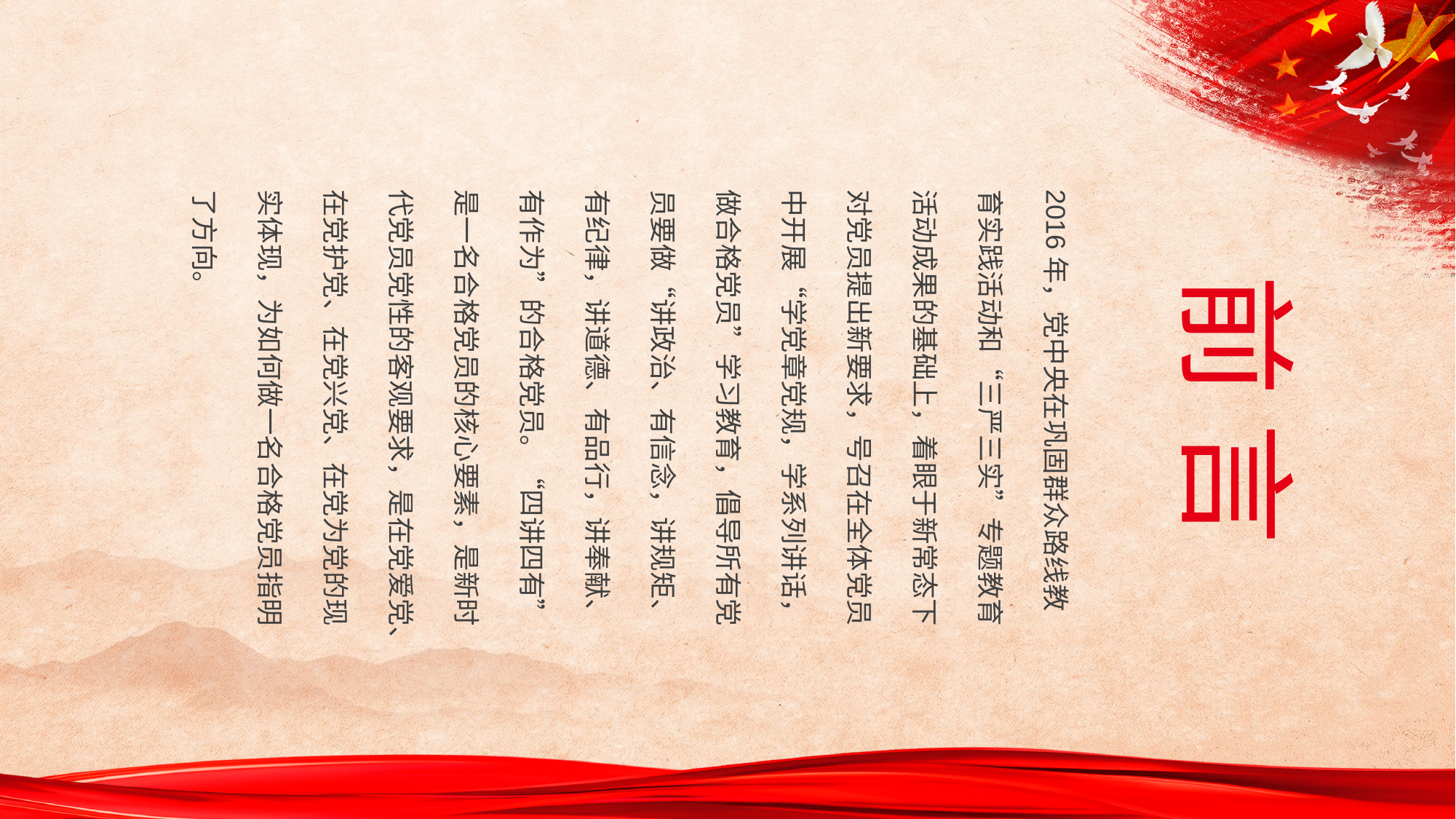

2016年，党中央在巩固群众路线教育实践活动和“三严三实”专题教育活动成果的基础上，着眼于新常态下对党员提出新要求，号召在全体党员中开展“学党章党规，学系列讲话，做合格党员”学习教育，倡导所有党员要做“讲政治、有信念，讲规矩、有纪律，讲道德、有品行，讲奉献、有作为”的合格党员。“四讲四有”是一名合格党员的核心要素，是新时代党员党性的客观要求，是在党爱党、在党护党、在党兴党、在党为党的现实体现，为如何做一名合格党员指明了方向。
前 言